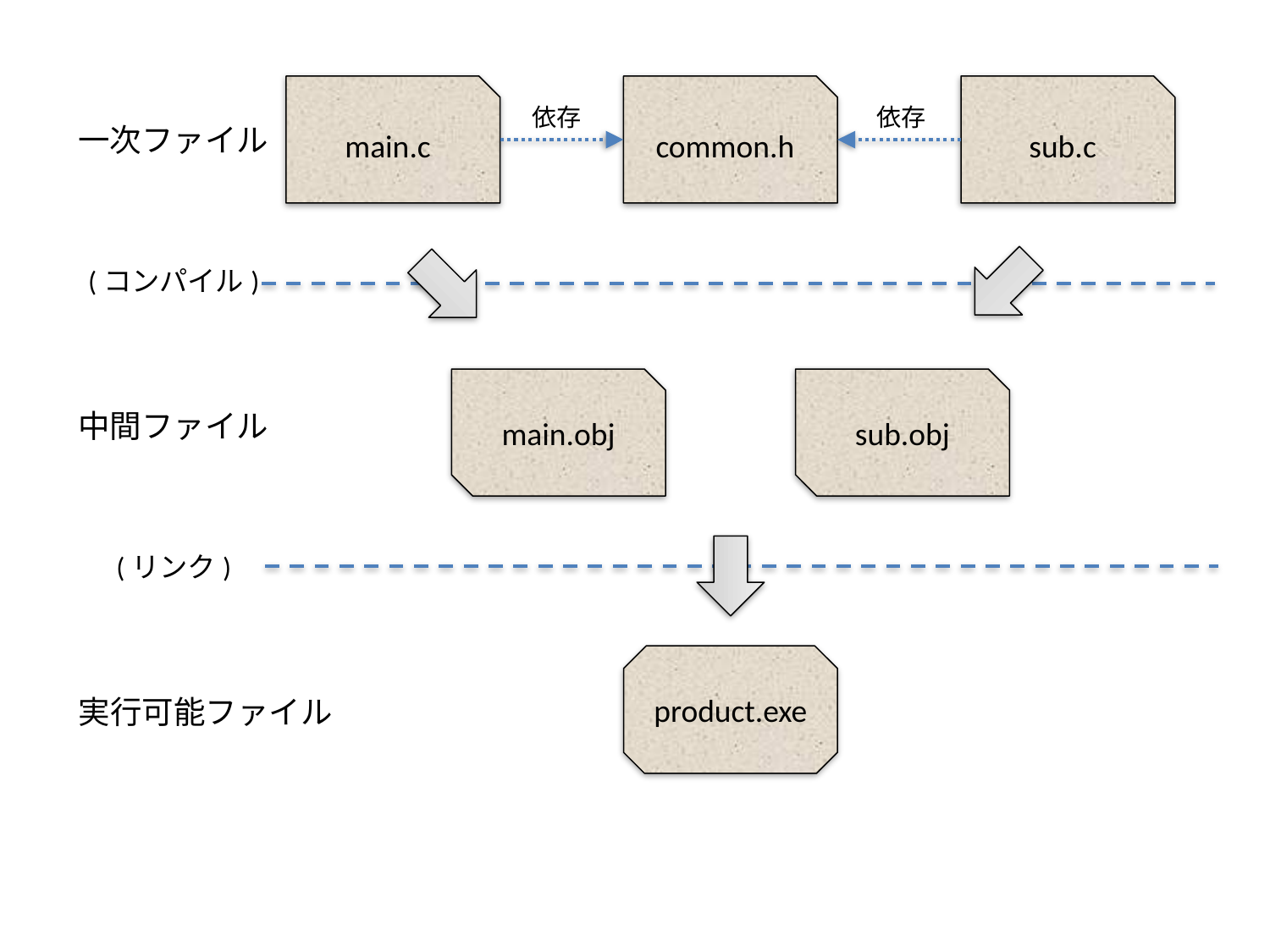

main.c
common.h
sub.c
依存
依存
一次ファイル

(コンパイル)
main.obj
sub.obj
中間ファイル

(リンク)
product.exe
実行可能ファイル